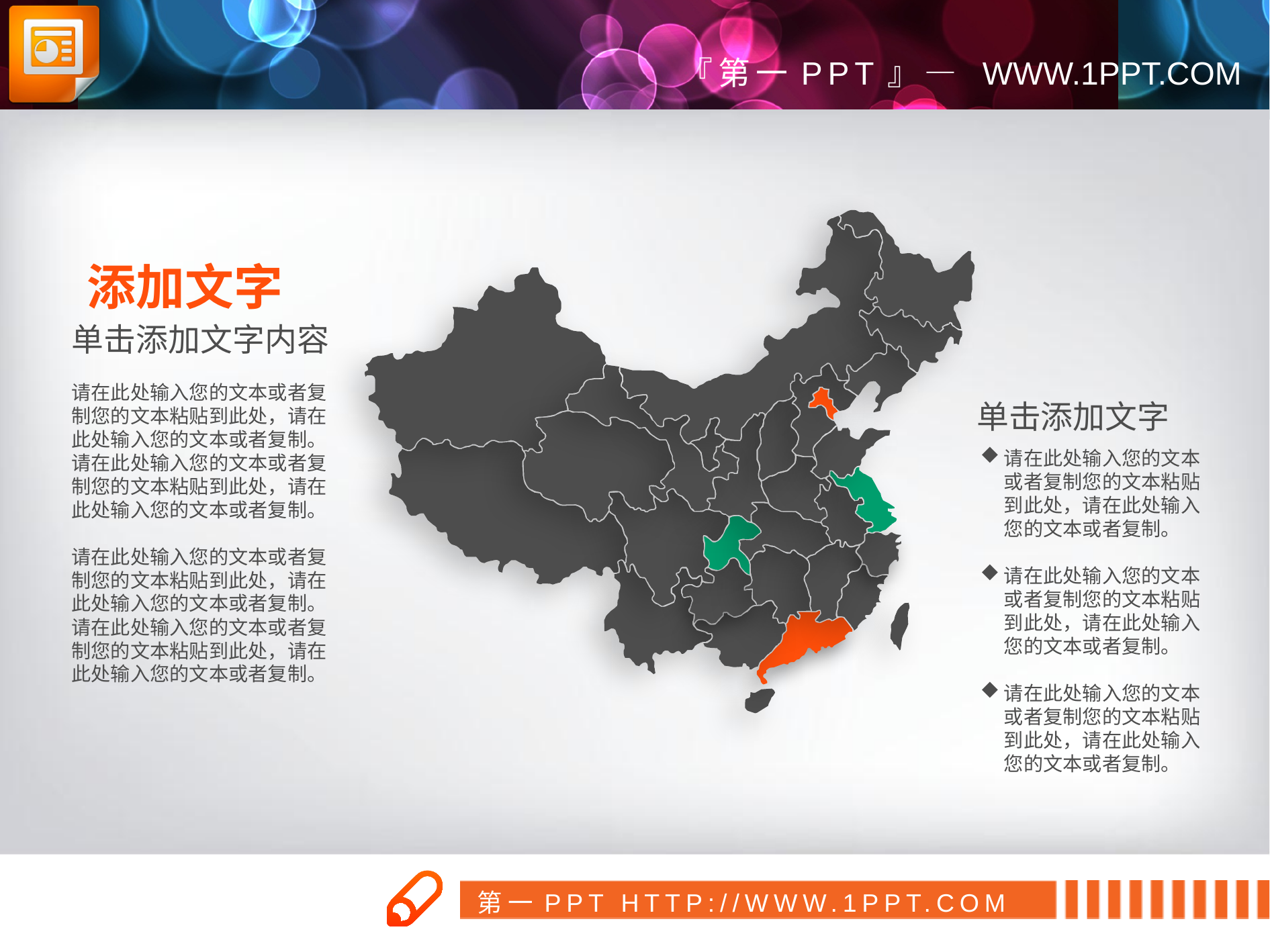

添加文字

单击添加文字内容

请在此处输入您的文本或者复制您的文本粘贴到此处，请在此处输入您的文本或者复制。请在此处输入您的文本或者复制您的文本粘贴到此处，请在此处输入您的文本或者复制。

请在此处输入您的文本或者复制您的文本粘贴到此处，请在此处输入您的文本或者复制。请在此处输入您的文本或者复制您的文本粘贴到此处，请在此处输入您的文本或者复制。

单击添加文字

请在此处输入您的文本或者复制您的文本粘贴到此处，请在此处输入您的文本或者复制。

请在此处输入您的文本或者复制您的文本粘贴到此处，请在此处输入您的文本或者复制。

请在此处输入您的文本或者复制您的文本粘贴到此处，请在此处输入您的文本或者复制。